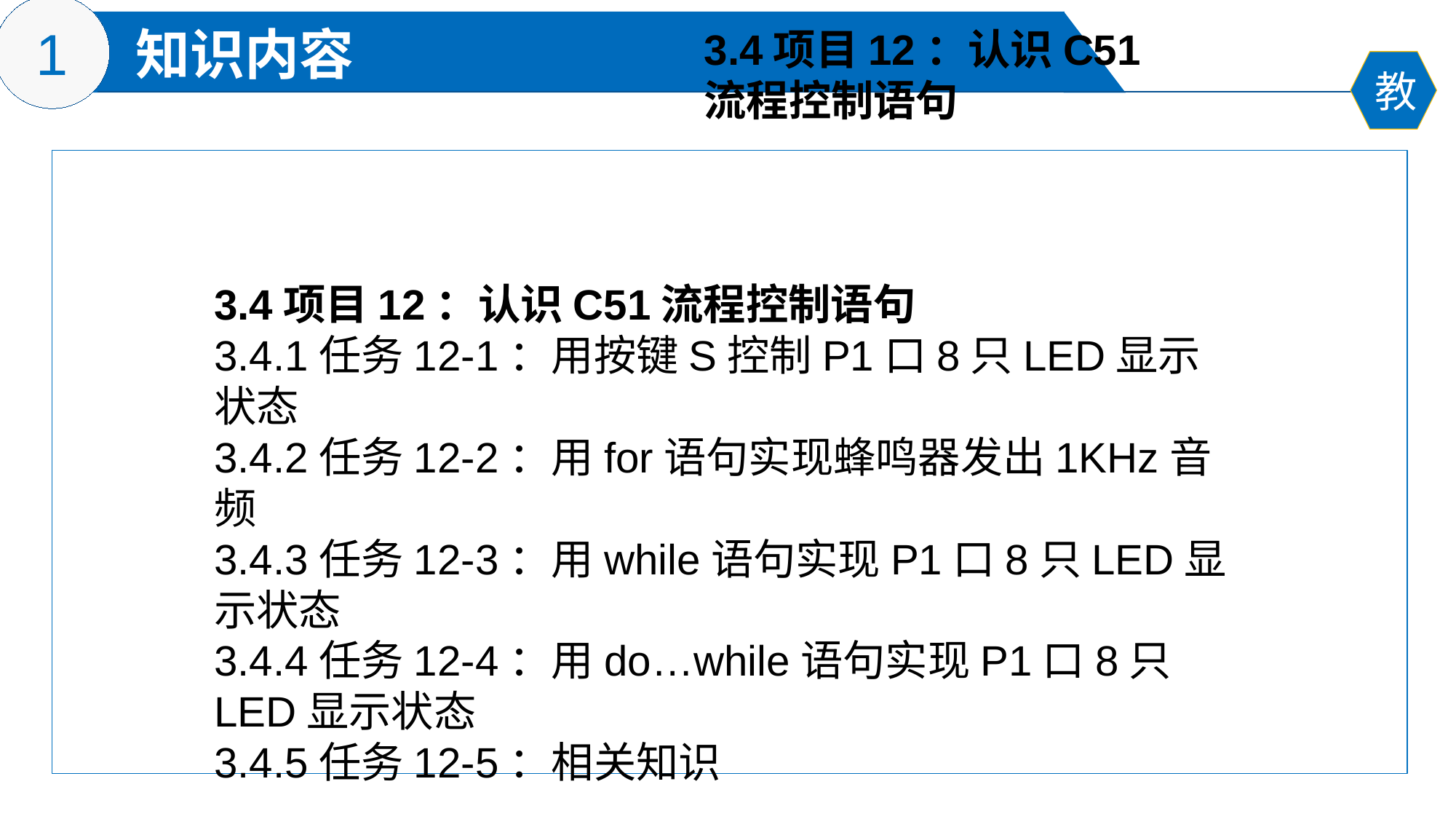

3.4项目12：认识C51
流程控制语句
3.4项目12：认识C51流程控制语句
3.4.1任务12-1：用按键S控制P1口8只LED显示状态
3.4.2任务12-2：用for语句实现蜂鸣器发出1KHz音频
3.4.3任务12-3：用while语句实现P1口8只LED显示状态
3.4.4任务12-4：用do…while语句实现P1口8只LED显示状态
3.4.5任务12-5：相关知识